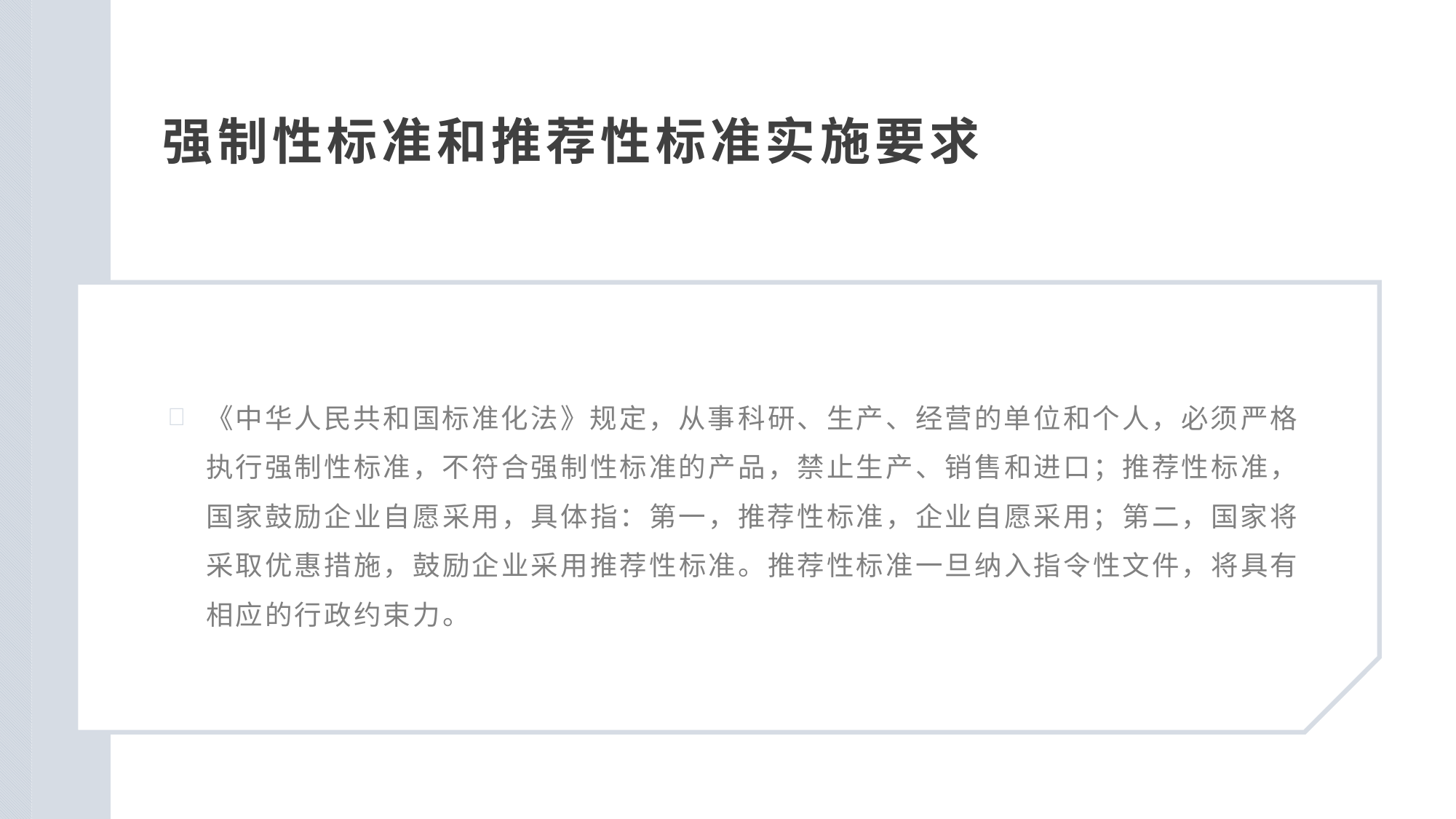

强制性标准和推荐性标准实施要求
《中华人民共和国标准化法》规定，从事科研、生产、经营的单位和个人，必须严格执行强制性标准，不符合强制性标准的产品，禁止生产、销售和进口；推荐性标准，国家鼓励企业自愿采用，具体指：第一，推荐性标准，企业自愿采用；第二，国家将采取优惠措施，鼓励企业采用推荐性标准。推荐性标准一旦纳入指令性文件，将具有相应的行政约束力。